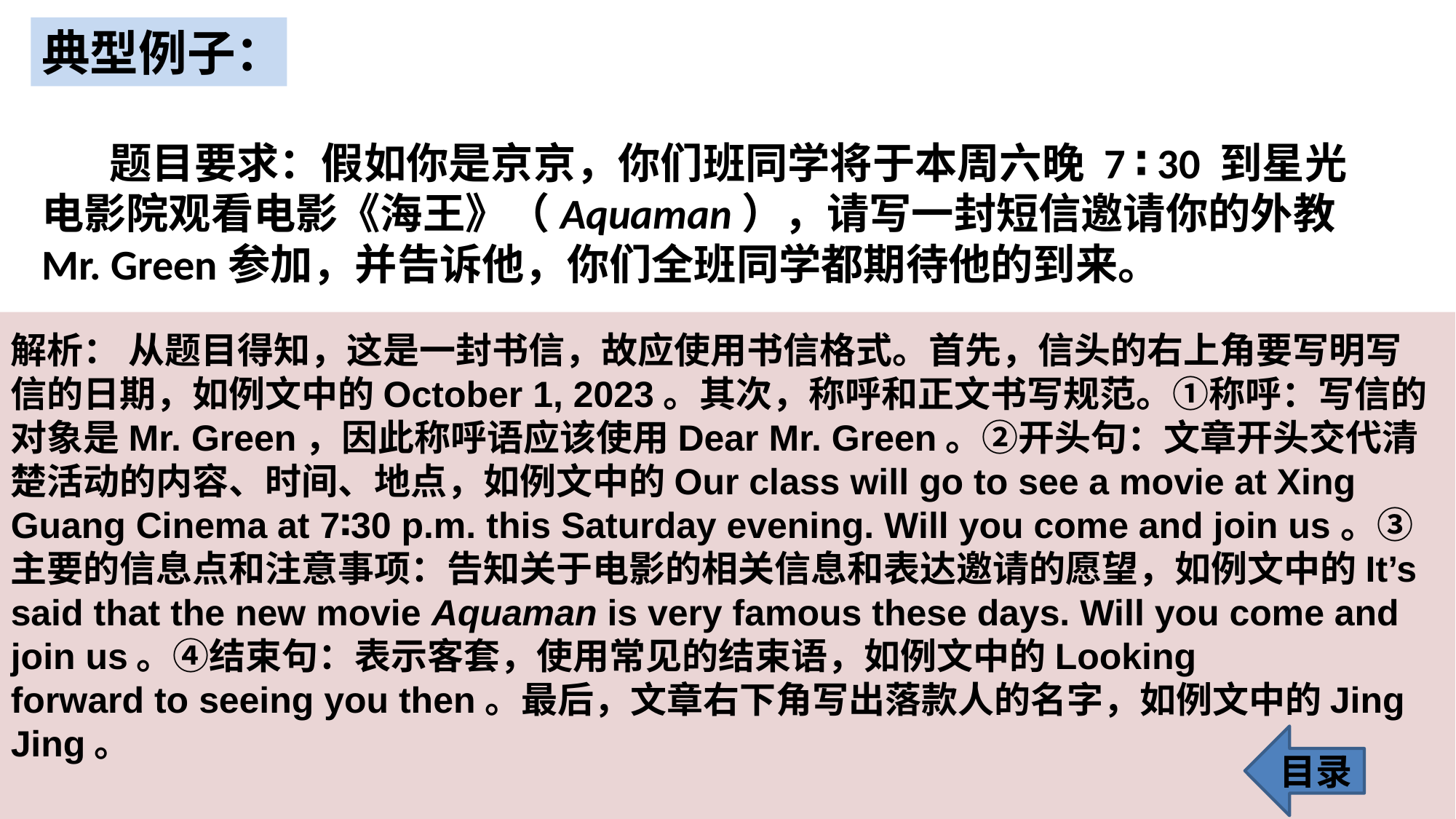

典型例子：
      题目要求：假如你是京京，你们班同学将于本周六晚 7 ∶ 30 到星光电影院观看电影《海王》（Aquaman），请写一封短信邀请你的外教Mr. Green参加，并告诉他，你们全班同学都期待他的到来。

解析： 从题目得知，这是一封书信，故应使用书信格式。首先，信头的右上角要写明写信的日期，如例文中的October 1, 2023。其次，称呼和正文书写规范。①称呼：写信的对象是Mr. Green，因此称呼语应该使用Dear Mr. Green。②开头句：文章开头交代清楚活动的内容、时间、地点，如例文中的Our class will go to see a movie at Xing Guang Cinema at 7∶30 p.m. this Saturday evening. Will you come and join us。③主要的信息点和注意事项：告知关于电影的相关信息和表达邀请的愿望，如例文中的It’s said that the new movie Aquaman is very famous these days. Will you come and join us。④结束句：表示客套，使用常见的结束语，如例文中的Looking
forward to seeing you then。最后，文章右下角写出落款人的名字，如例文中的Jing Jing。
目录
20